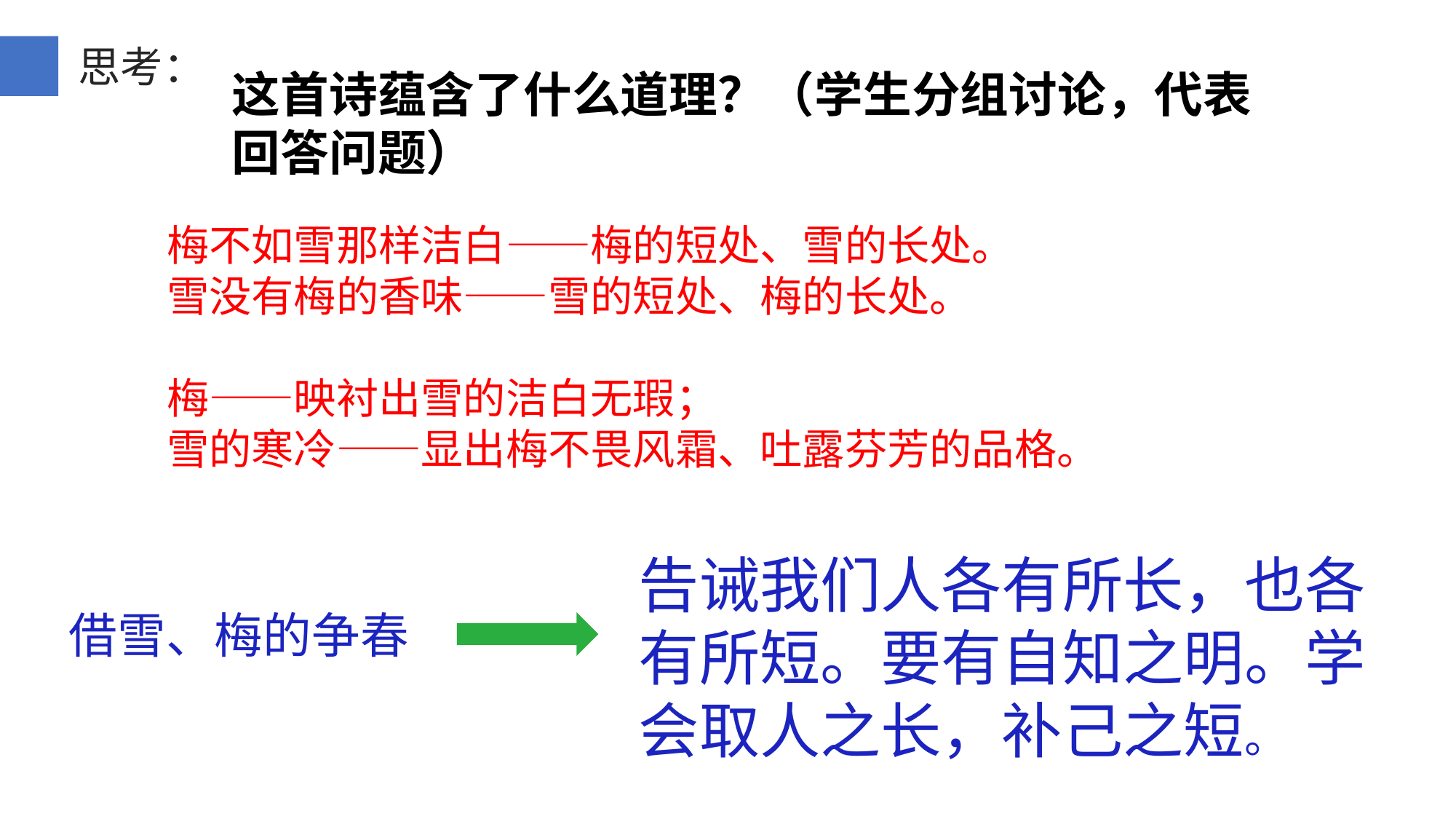

思考：

这首诗蕴含了什么道理？（学生分组讨论，代表回答问题）
梅不如雪那样洁白——梅的短处、雪的长处。
雪没有梅的香味——雪的短处、梅的长处。

梅——映衬出雪的洁白无瑕；
雪的寒冷——显出梅不畏风霜、吐露芬芳的品格。
告诫我们人各有所长，也各有所短。要有自知之明。学会取人之长，补己之短。
借雪、梅的争春

9